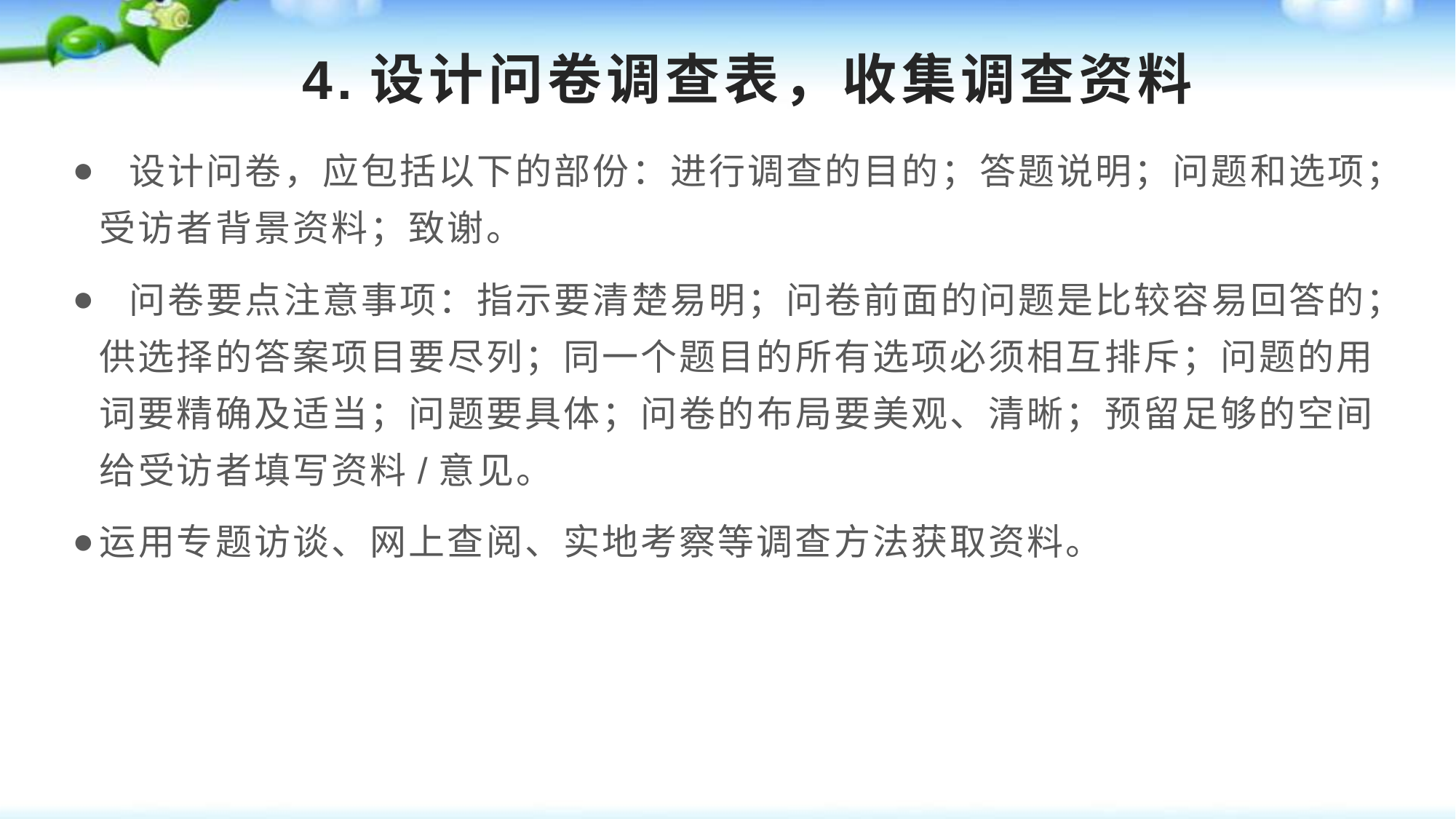

# 4.设计问卷调查表，收集调查资料
  设计问卷，应包括以下的部份：进行调查的目的；答题说明；问题和选项；受访者背景资料；致谢。
  问卷要点注意事项：指示要清楚易明；问卷前面的问题是比较容易回答的；供选择的答案项目要尽列；同一个题目的所有选项必须相互排斥；问题的用词要精确及适当；问题要具体；问卷的布局要美观、清晰；预留足够的空间给受访者填写资料/意见。
运用专题访谈、网上查阅、实地考察等调查方法获取资料。